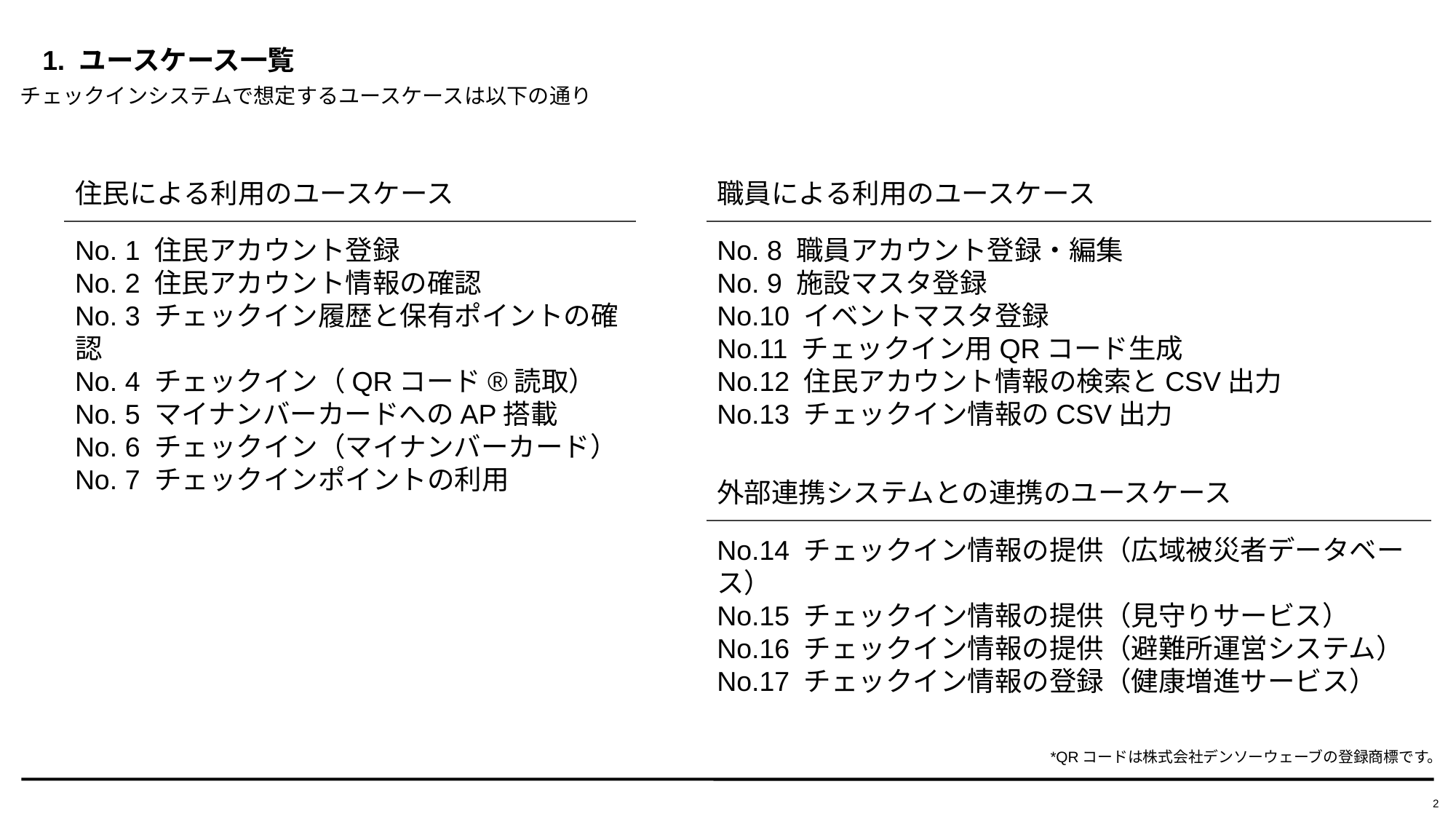

# 1. ユースケース一覧
チェックインシステムで想定するユースケースは以下の通り
住民による利用のユースケース
No. 1 住民アカウント登録
No. 2 住民アカウント情報の確認
No. 3 チェックイン履歴と保有ポイントの確認
No. 4 チェックイン（QRコード®読取）
No. 5 マイナンバーカードへのAP搭載
No. 6 チェックイン（マイナンバーカード）
No. 7 チェックインポイントの利用
職員による利用のユースケース
No. 8 職員アカウント登録・編集
No. 9 施設マスタ登録
No.10 イベントマスタ登録
No.11 チェックイン用QRコード生成
No.12 住民アカウント情報の検索とCSV出力
No.13 チェックイン情報のCSV出力
外部連携システムとの連携のユースケース
No.14 チェックイン情報の提供（広域被災者データベース）
No.15 チェックイン情報の提供（見守りサービス）
No.16 チェックイン情報の提供（避難所運営システム）
No.17 チェックイン情報の登録（健康増進サービス）
*QRコードは株式会社デンソーウェーブの登録商標です。
2